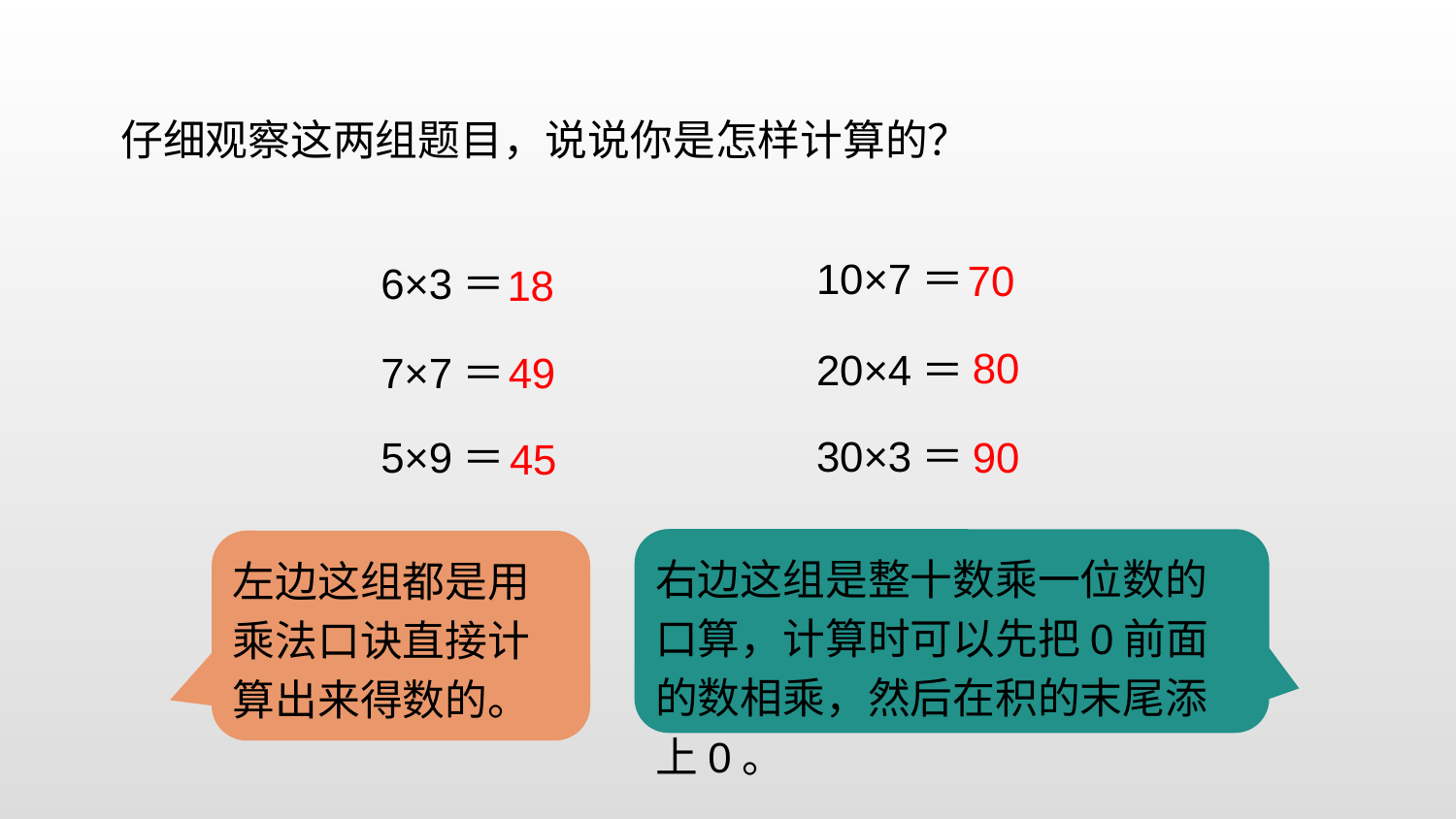

仔细观察这两组题目，说说你是怎样计算的？
10×7＝
20×4＝
30×3＝
70
80
90
6×3＝
7×7＝
5×9＝
18
49
45
右边这组是整十数乘一位数的口算，计算时可以先把0前面的数相乘，然后在积的末尾添上0。
左边这组都是用乘法口诀直接计算出来得数的。